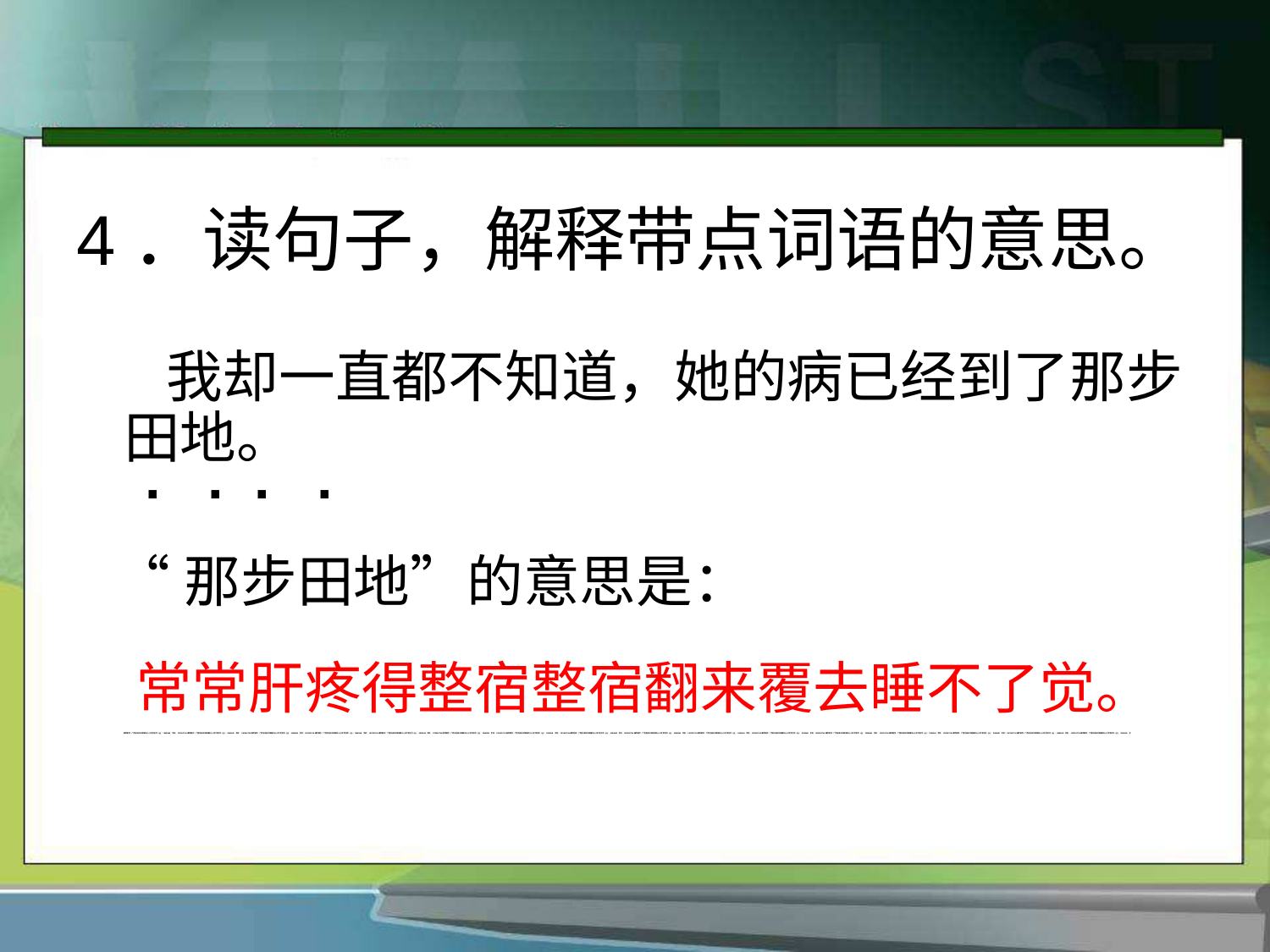

# 4．读句子，解释带点词语的意思。
      我却一直都不知道，她的病已经到了那步田地。

   “那步田地”的意思是：

.   .  .   .
常常肝疼得整宿整宿翻来覆去睡不了觉。
课件制作：广西北流市平政镇中心小学 李巨华 QQ：52989548   手机：13978517744课件制作：广西北流市平政镇中心小学 李巨华 QQ：52989548   手机：13978517744课件制作：广西北流市平政镇中心小学 李巨华 QQ：52989548   手机：13978517744课件制作：广西北流市平政镇中心小学 李巨华 QQ：52989548   手机：13978517744课件制作：广西北流市平政镇中心小学 李巨华 QQ：52989548   手机：13978517744课件制作：广西北流市平政镇中心小学 李巨华 QQ：52989548   手机：13978517744课件制作：广西北流市平政镇中心小学 李巨华 QQ：52989548   手机：13978517744课件制作：广西北流市平政镇中心小学 李巨华 QQ：52989548   手机：13978517744课件制作：广西北流市平政镇中心小学 李巨华 QQ：52989548   手机：13978517744课件制作：广西北流市平政镇中心小学 李巨华 QQ：52989548   手机：13978517744课件制作：广西北流市平政镇中心小学 李巨华 QQ：52989548   手机：13978517744课件制作：广西北流市平政镇中心小学 李巨华 QQ：52989548   手机：13978517744课件制作：广西北流市平政镇中心小学 李巨华 QQ：52989548   手机：13978517744课件制作：广西北流市平政镇中心小学 李巨华 QQ：52989548   手机：13978517744课件制作：广西北流市平政镇中心小学 李巨华 QQ：52989548   手机：13978517744课件制作：广西北流市平政镇中心小学 李巨华 QQ：52989548   手